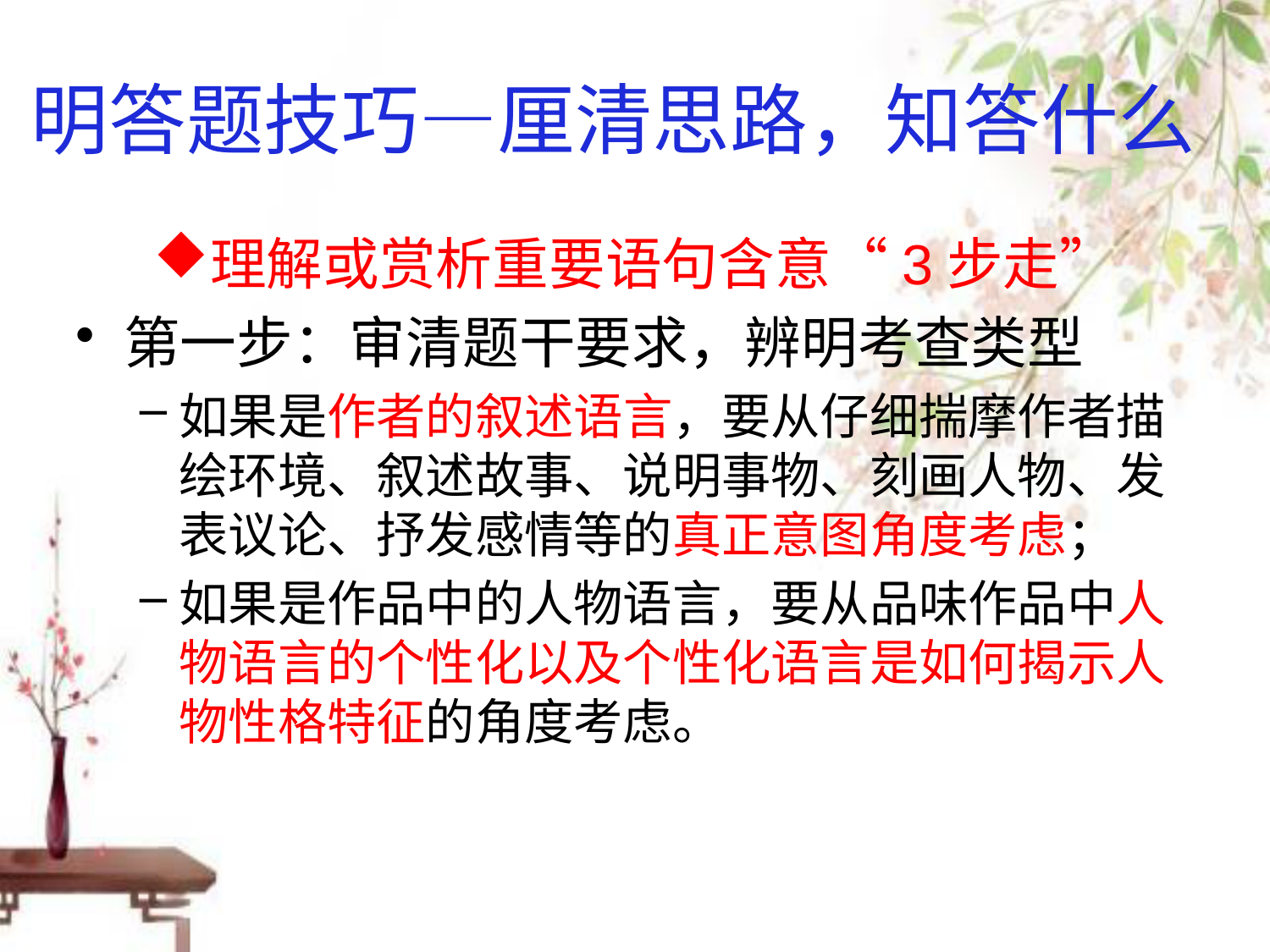

# 明答题技巧—厘清思路，知答什么
理解或赏析重要语句含意“3步走”
第一步：审清题干要求，辨明考查类型
如果是作者的叙述语言，要从仔细揣摩作者描绘环境、叙述故事、说明事物、刻画人物、发表议论、抒发感情等的真正意图角度考虑；
如果是作品中的人物语言，要从品味作品中人物语言的个性化以及个性化语言是如何揭示人物性格特征的角度考虑。